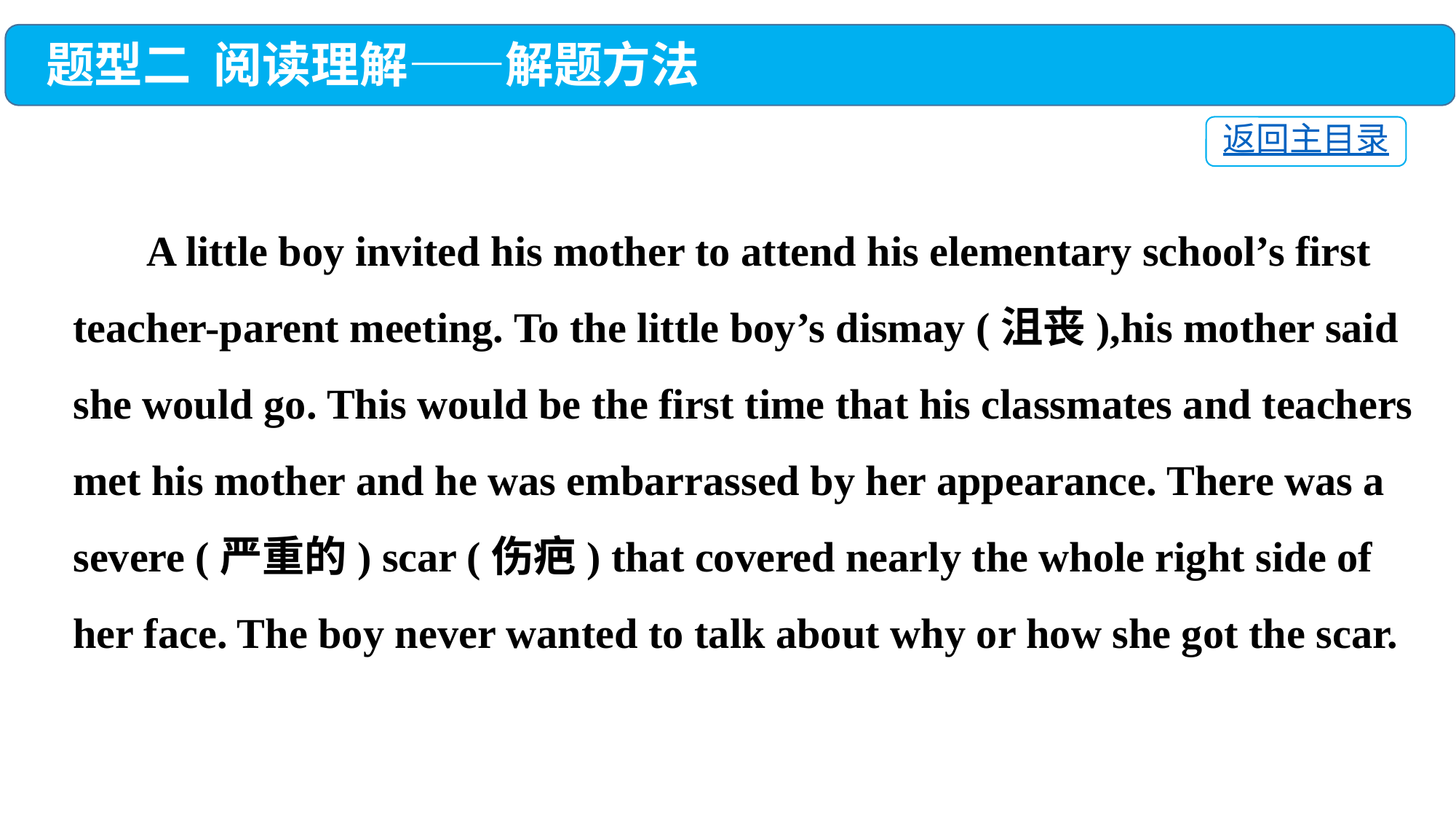

题型二  阅读理解——解题方法
返回主目录
       A little boy invited his mother to attend his elementary school’s first teacher-parent meeting. To the little boy’s dismay (沮丧),his mother said she would go. This would be the first time that his classmates and teachers met his mother and he was embarrassed by her appearance. There was a severe (严重的) scar (伤疤) that covered nearly the whole right side of her face. The boy never wanted to talk about why or how she got the scar.